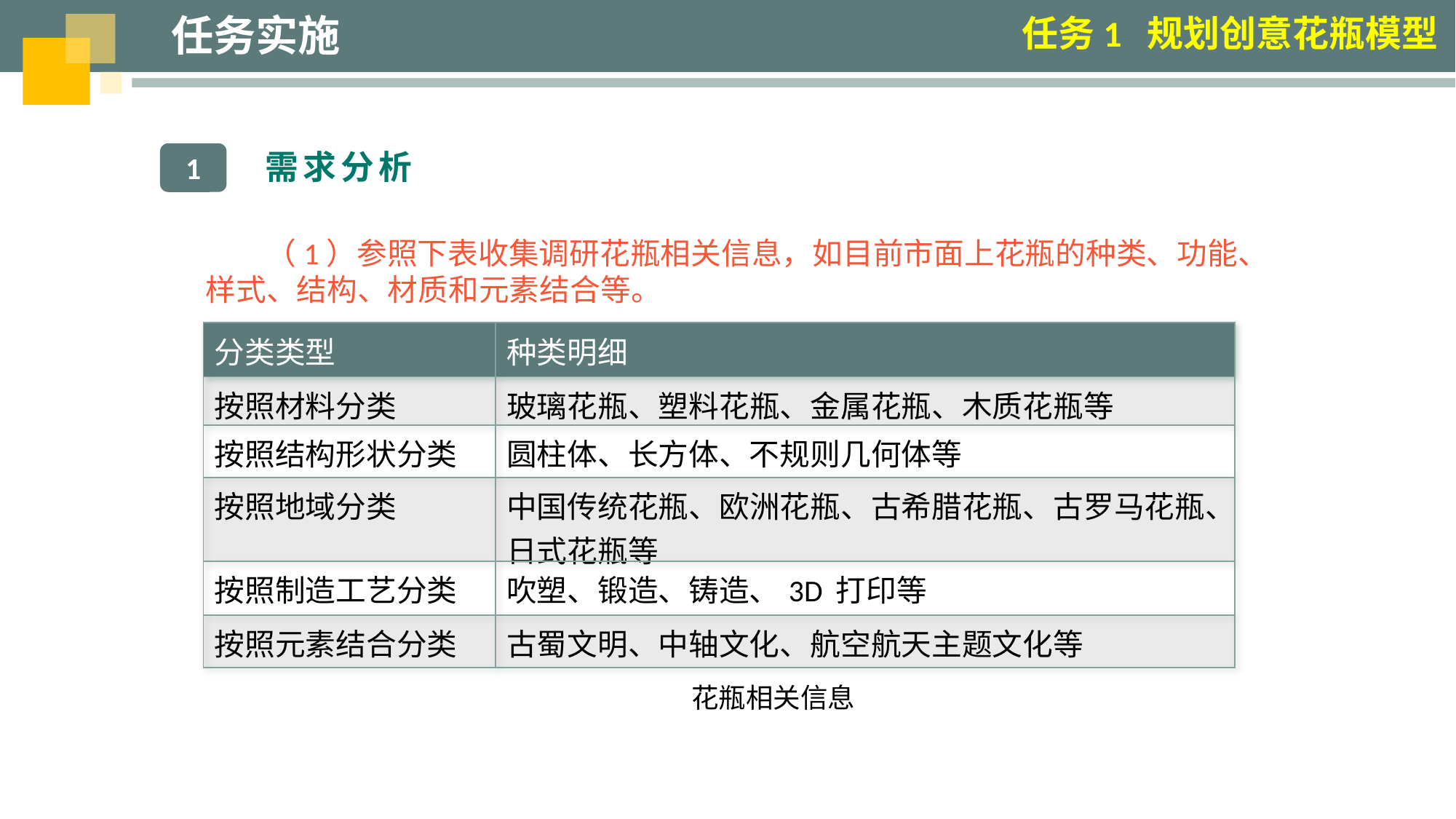

任务实施
任务1  规划创意花瓶模型

需求分析
1
（1）参照下表收集调研花瓶相关信息，如目前市面上花瓶的种类、功能、样式、结构、材质和元素结合等。
| 分类类型 | 种类明细 |
| --- | --- |
| 按照材料分类 | 玻璃花瓶、塑料花瓶、金属花瓶、木质花瓶等 |
| 按照结构形状分类 | 圆柱体、长方体、不规则几何体等 |
| 按照地域分类 | 中国传统花瓶、欧洲花瓶、古希腊花瓶、古罗马花瓶、日式花瓶等 |
| 按照制造工艺分类 | 吹塑、锻造、铸造、3D 打印等 |
| 按照元素结合分类 | 古蜀文明、中轴文化、航空航天主题文化等 |
花瓶相关信息